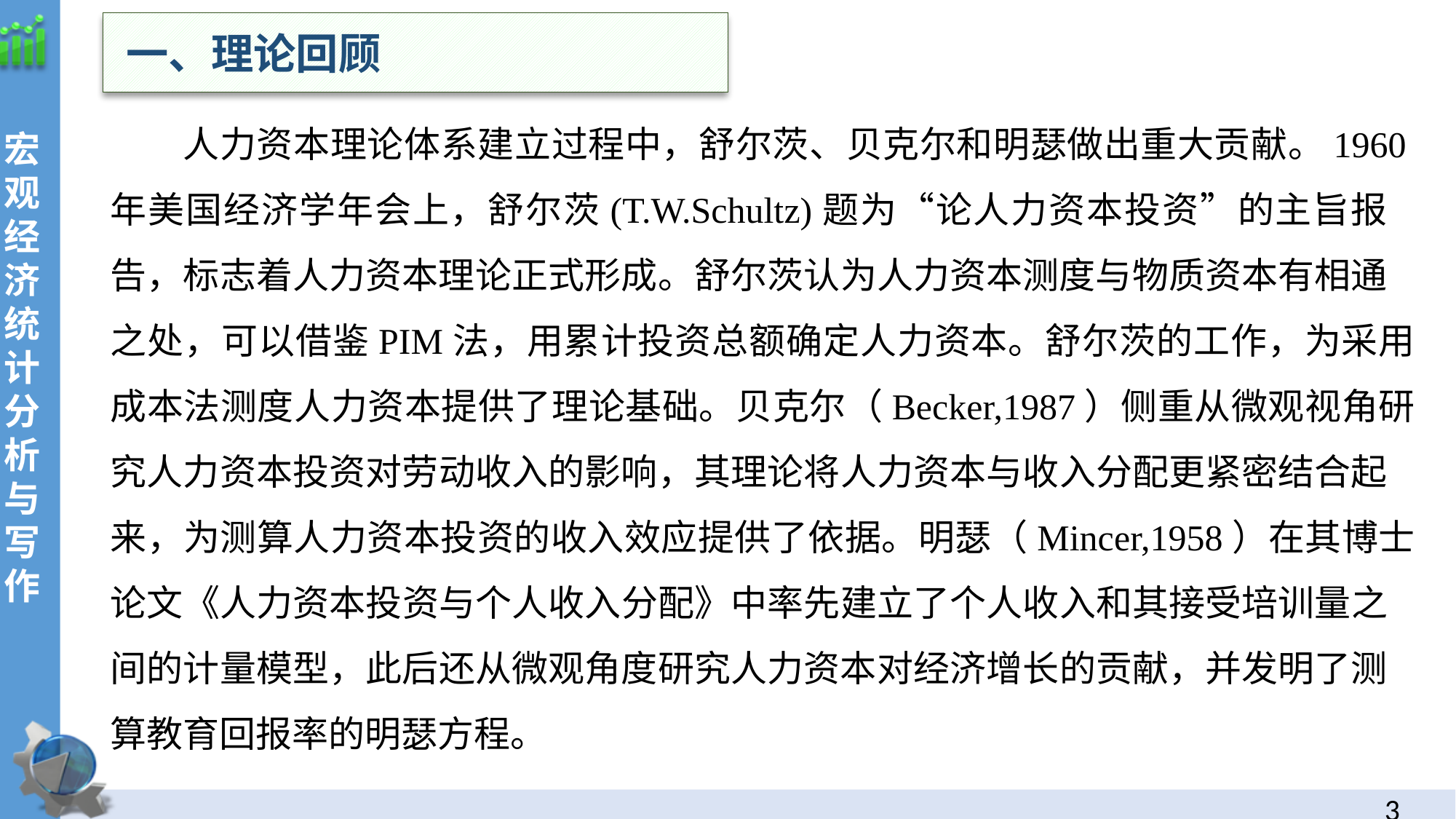

一、理论回顾

人力资本理论体系建立过程中，舒尔茨、贝克尔和明瑟做出重大贡献。1960年美国经济学年会上，舒尔茨(T.W.Schultz)题为“论人力资本投资”的主旨报告，标志着人力资本理论正式形成。舒尔茨认为人力资本测度与物质资本有相通之处，可以借鉴PIM法，用累计投资总额确定人力资本。舒尔茨的工作，为采用成本法测度人力资本提供了理论基础。贝克尔（Becker,1987）侧重从微观视角研究人力资本投资对劳动收入的影响，其理论将人力资本与收入分配更紧密结合起来，为测算人力资本投资的收入效应提供了依据。明瑟（Mincer,1958）在其博士论文《人力资本投资与个人收入分配》中率先建立了个人收入和其接受培训量之间的计量模型，此后还从微观角度研究人力资本对经济增长的贡献，并发明了测算教育回报率的明瑟方程。

3